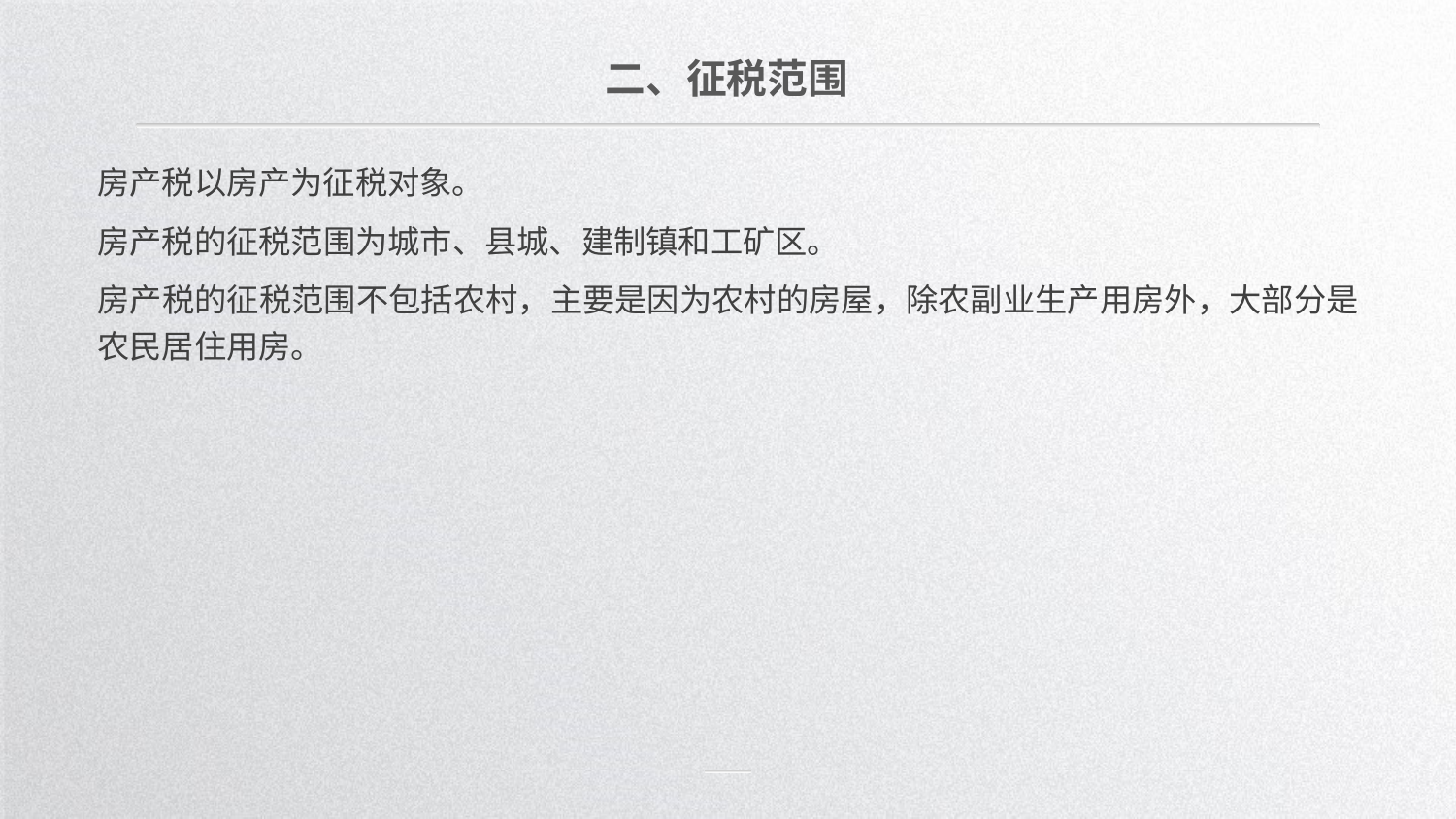

二、征税范围
房产税以房产为征税对象。
房产税的征税范围为城市、县城、建制镇和工矿区。
房产税的征税范围不包括农村，主要是因为农村的房屋，除农副业生产用房外，大部分是农民居住用房。